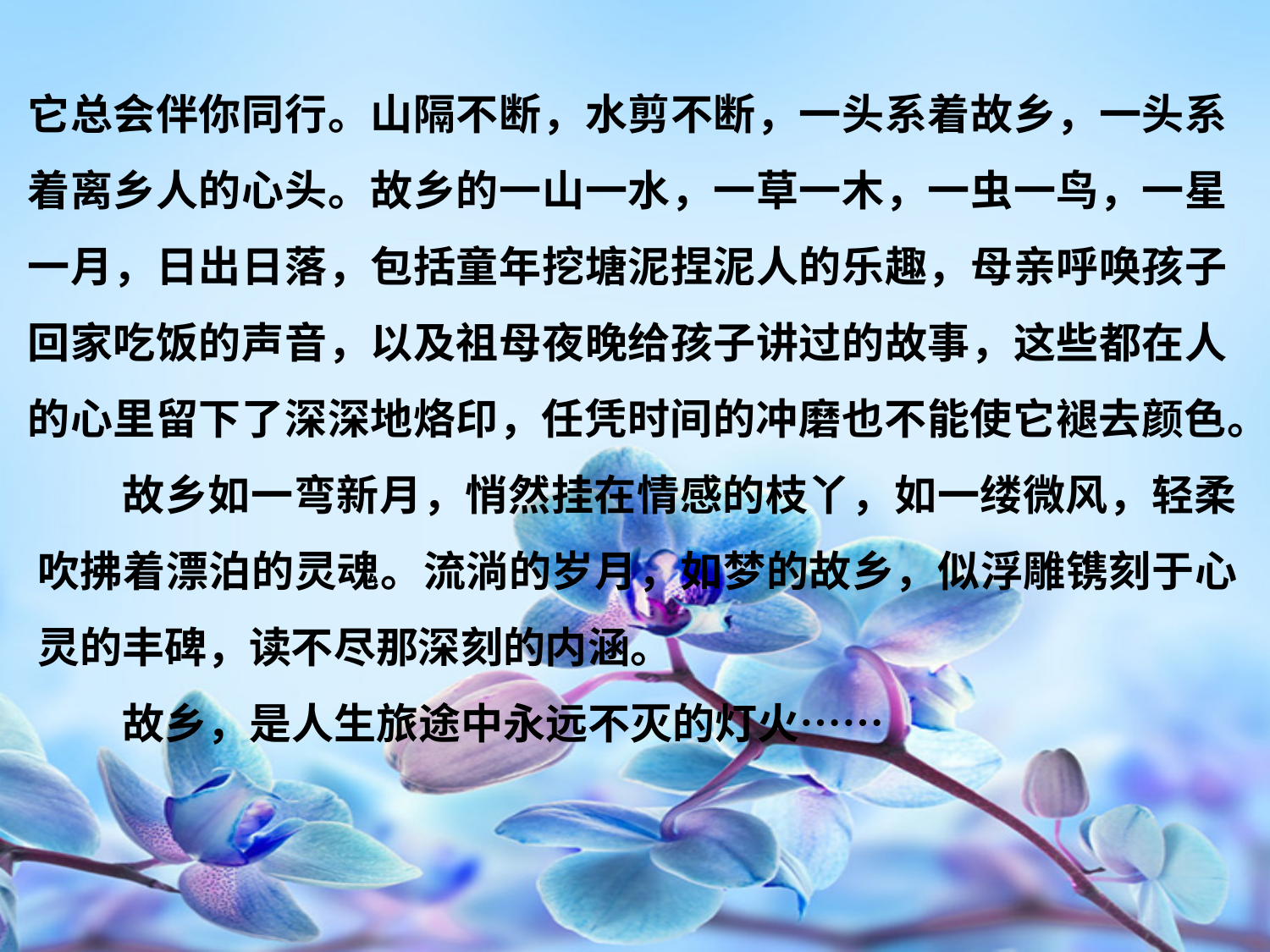

它总会伴你同行。山隔不断，水剪不断，一头系着故乡，一头系着离乡人的心头。故乡的一山一水，一草一木，一虫一鸟，一星一月，日出日落，包括童年挖塘泥捏泥人的乐趣，母亲呼唤孩子回家吃饭的声音，以及祖母夜晚给孩子讲过的故事，这些都在人的心里留下了深深地烙印，任凭时间的冲磨也不能使它褪去颜色。
故乡如一弯新月，悄然挂在情感的枝丫，如一缕微风，轻柔吹拂着漂泊的灵魂。流淌的岁月，如梦的故乡，似浮雕镌刻于心灵的丰碑，读不尽那深刻的内涵。
故乡，是人生旅途中永远不灭的灯火……